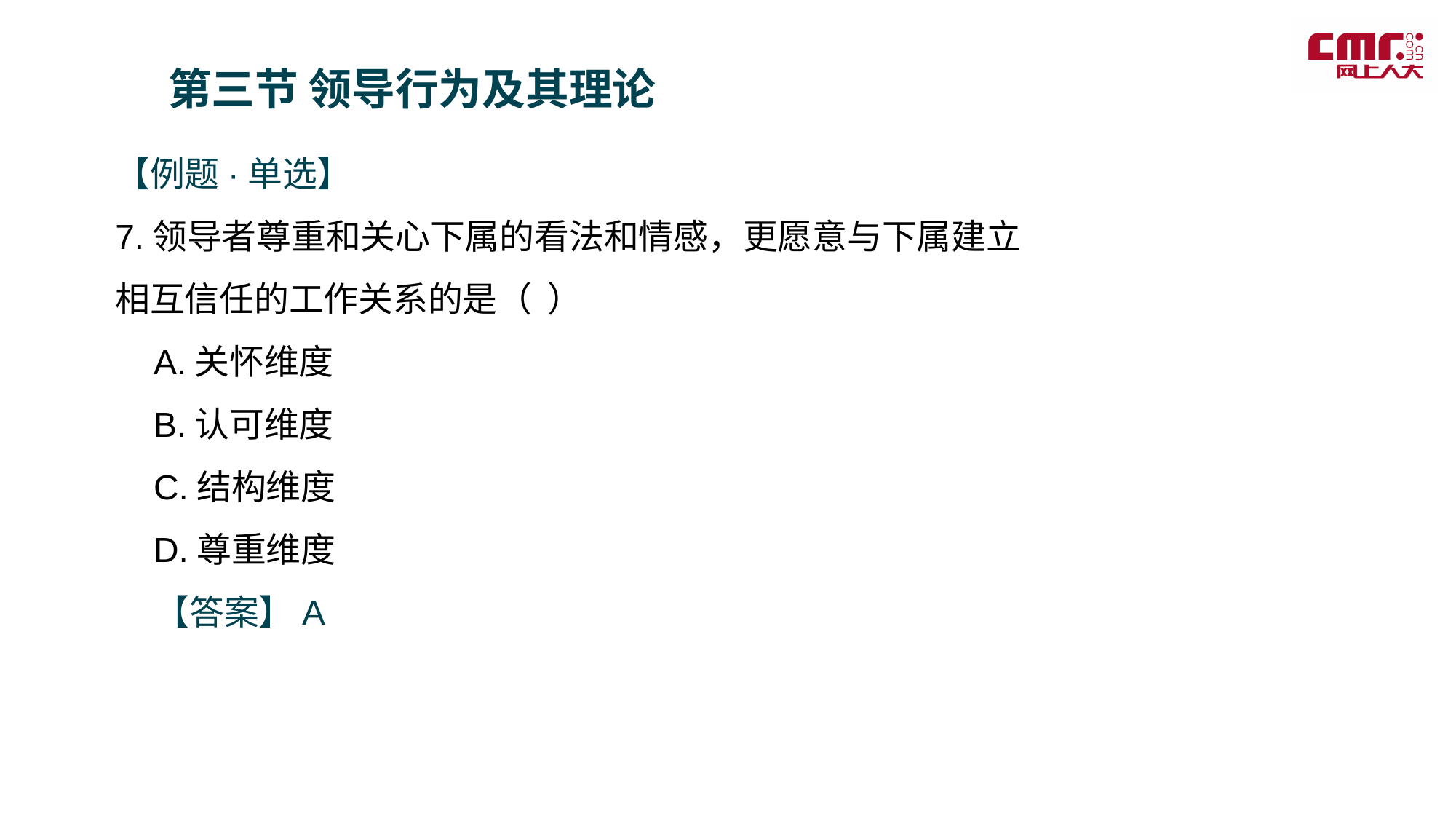

第三节 领导行为及其理论
【例题·单选】
7.领导者尊重和关心下属的看法和情感，更愿意与下属建立相互信任的工作关系的是（  ）
    A.关怀维度
    B.认可维度
    C.结构维度
    D.尊重维度
    【答案】A